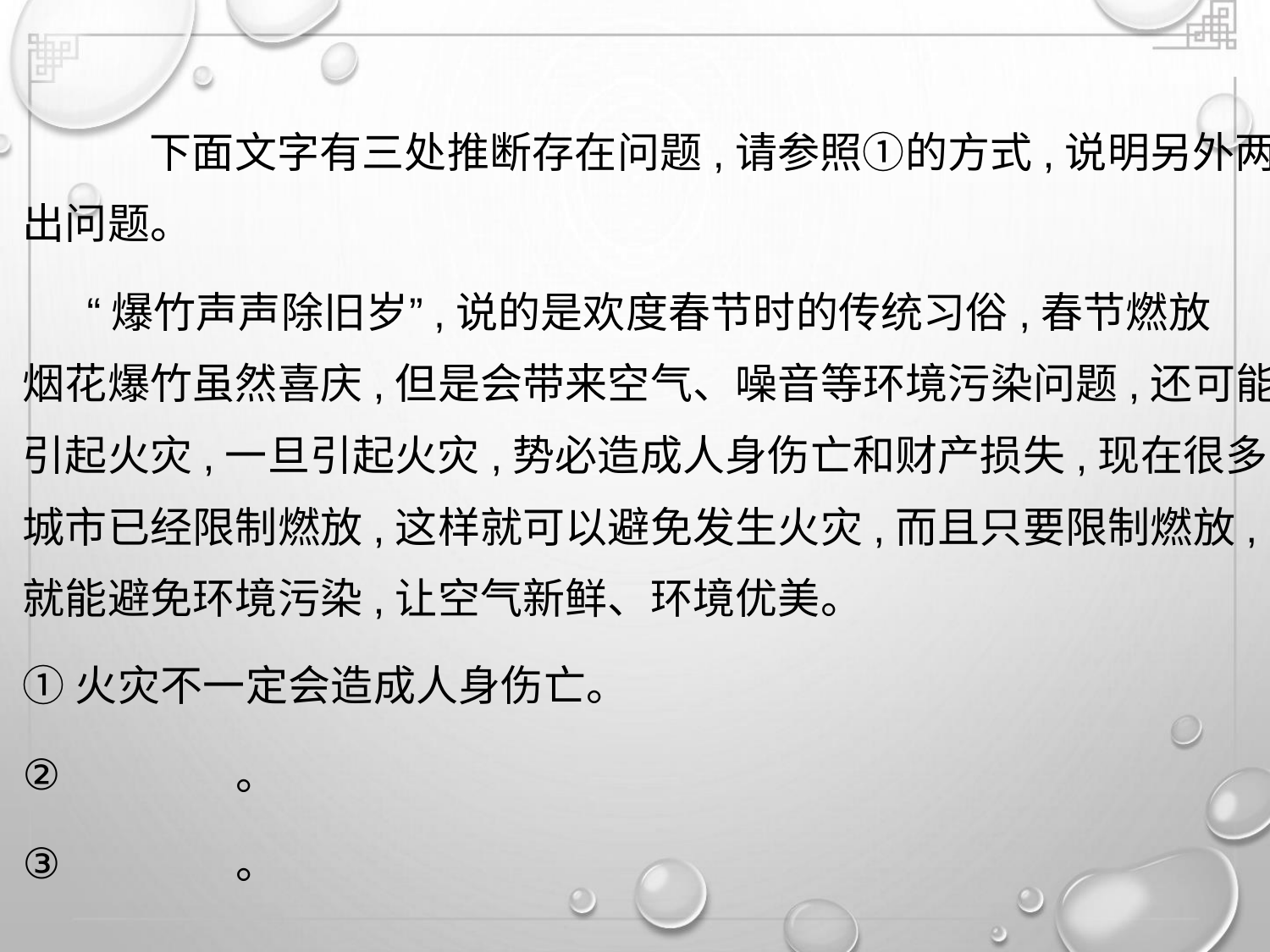

下面文字有三处推断存在问题,请参照①的方式,说明另外两
出问题。
“爆竹声声除旧岁”,说的是欢度春节时的传统习俗,春节燃放
烟花爆竹虽然喜庆,但是会带来空气、噪音等环境污染问题,还可能
引起火灾,一旦引起火灾,势必造成人身伤亡和财产损失,现在很多
城市已经限制燃放,这样就可以避免发生火灾,而且只要限制燃放,
就能避免环境污染,让空气新鲜、环境优美。
①火灾不一定会造成人身伤亡。
②
③
。
。